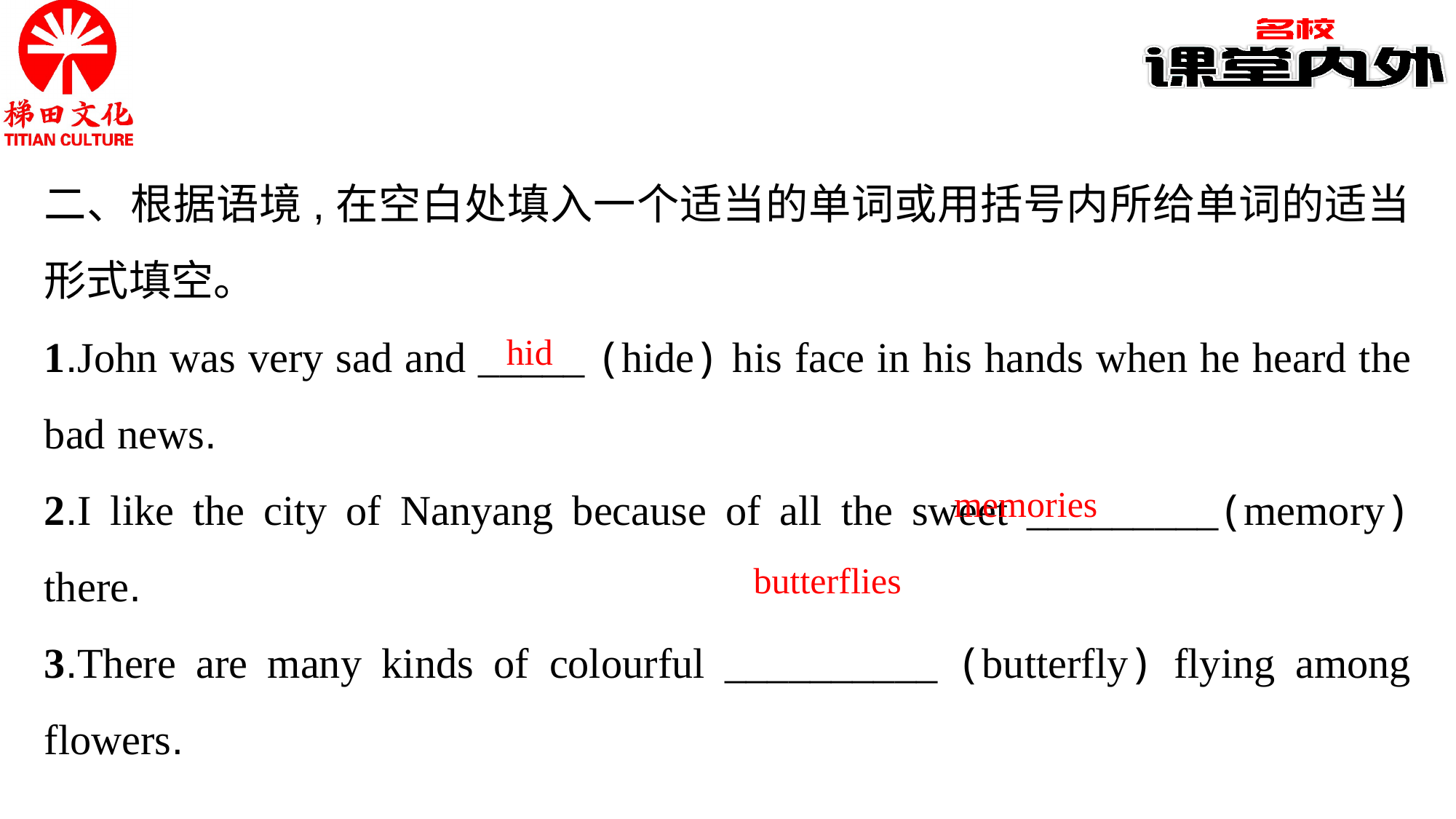

二、根据语境,在空白处填入一个适当的单词或用括号内所给单词的适当形式填空。
1.John was very sad and _____ (hide) his face in his hands when he heard the bad news.
2.I like the city of Nanyang because of all the sweet _________(memory) there.
3.There are many kinds of colourful __________ (butterfly) flying among flowers.
hid
memories
butterflies